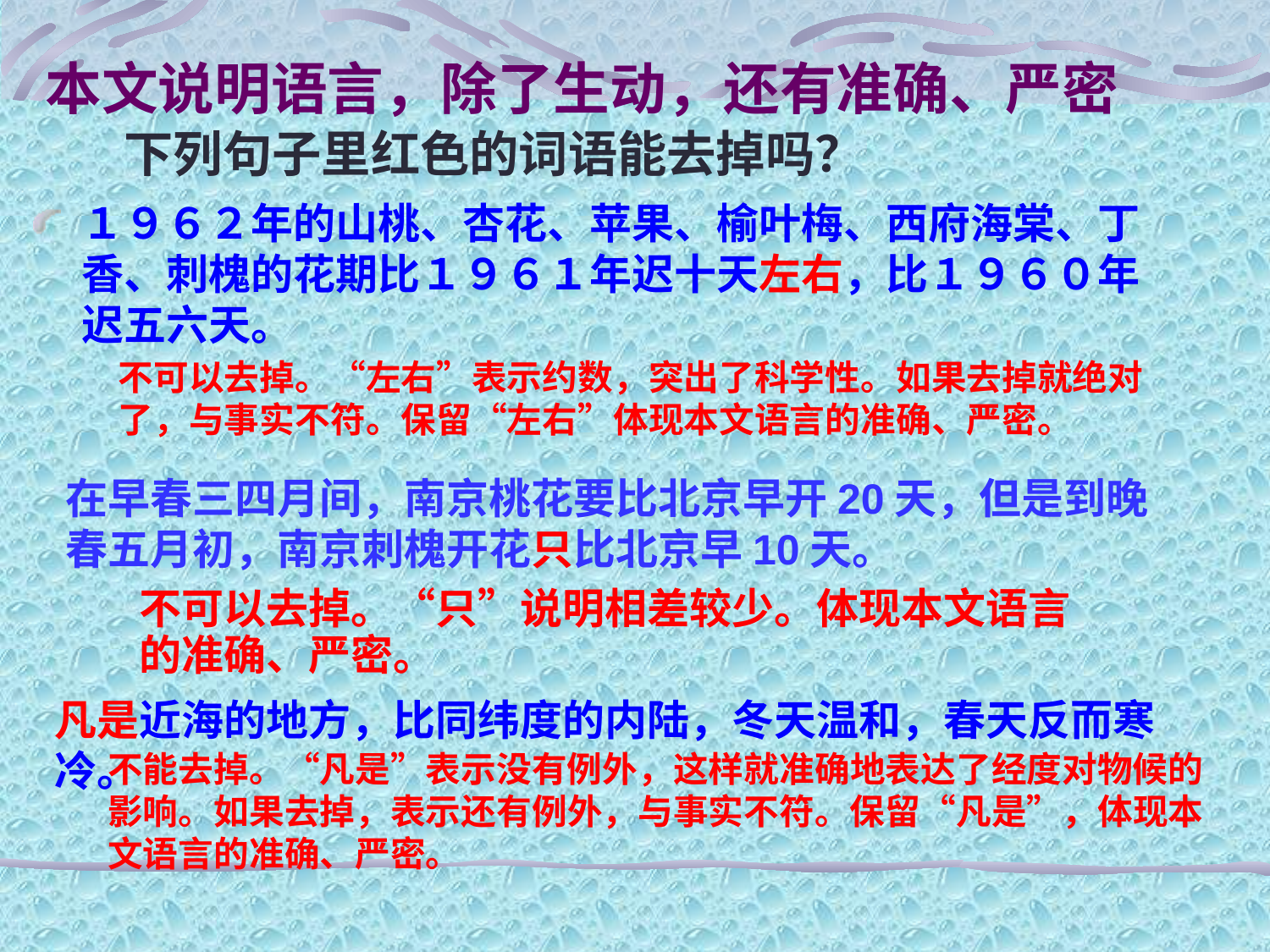

# 本文说明语言，除了生动，还有准确、严密
下列句子里红色的词语能去掉吗？
１９６２年的山桃、杏花、苹果、榆叶梅、西府海棠、丁香、刺槐的花期比１９６１年迟十天左右，比１９６０年迟五六天。
不可以去掉。“左右”表示约数，突出了科学性。如果去掉就绝对了，与事实不符。保留“左右”体现本文语言的准确、严密。
在早春三四月间，南京桃花要比北京早开20天，但是到晚春五月初，南京刺槐开花只比北京早10天。
不可以去掉。“只”说明相差较少。体现本文语言的准确、严密。
凡是近海的地方，比同纬度的内陆，冬天温和，春天反而寒冷。
不能去掉。“凡是”表示没有例外，这样就准确地表达了经度对物候的影响。如果去掉，表示还有例外，与事实不符。保留“凡是”，体现本文语言的准确、严密。